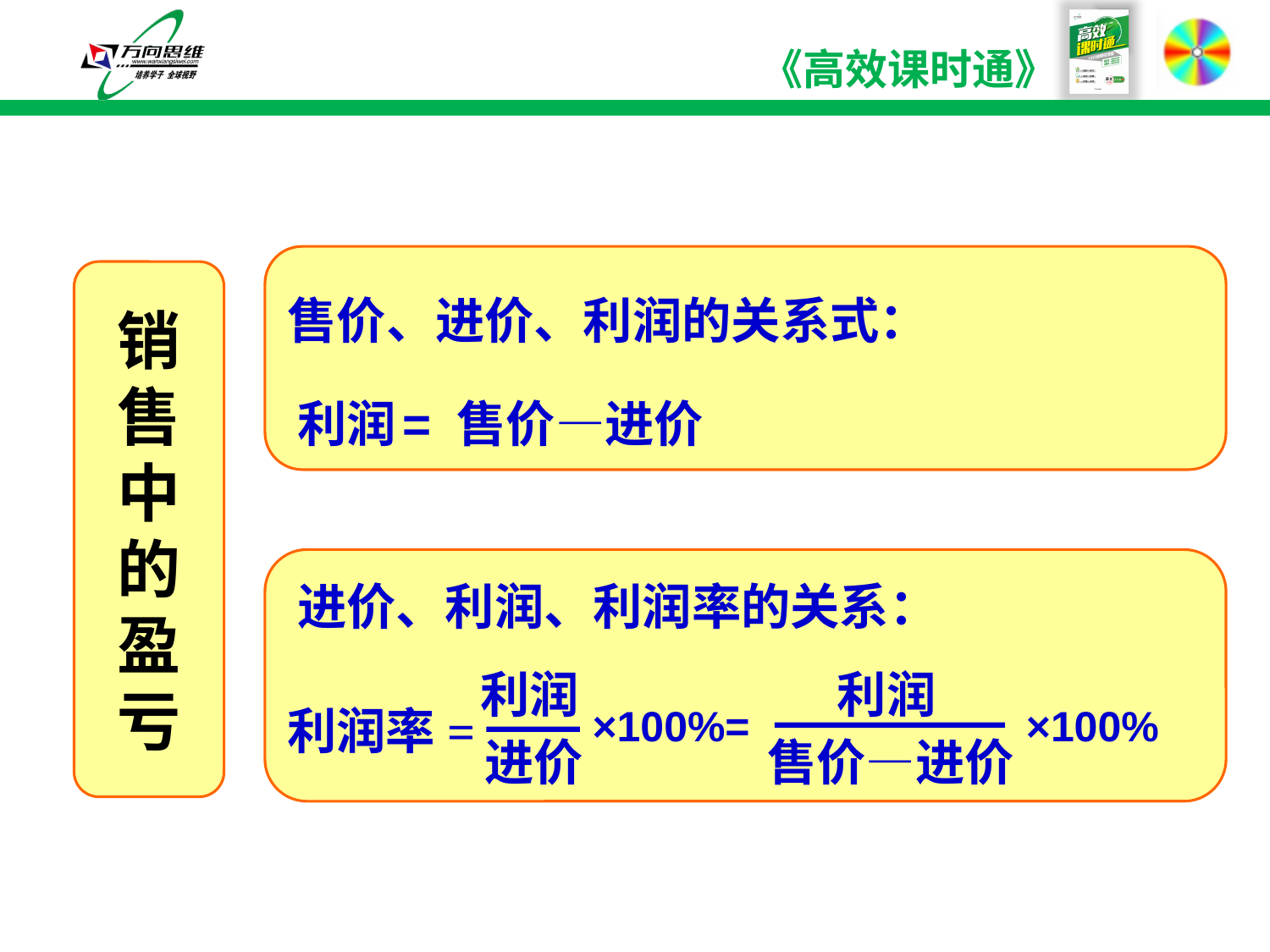

销
售
中
的
盈
亏
售价、进价、利润的关系式：
利润
= 售价—进价

进价、利润、利润率的关系：
利润
利润
利润率=
×100%=
×100%
进价
售价—进价